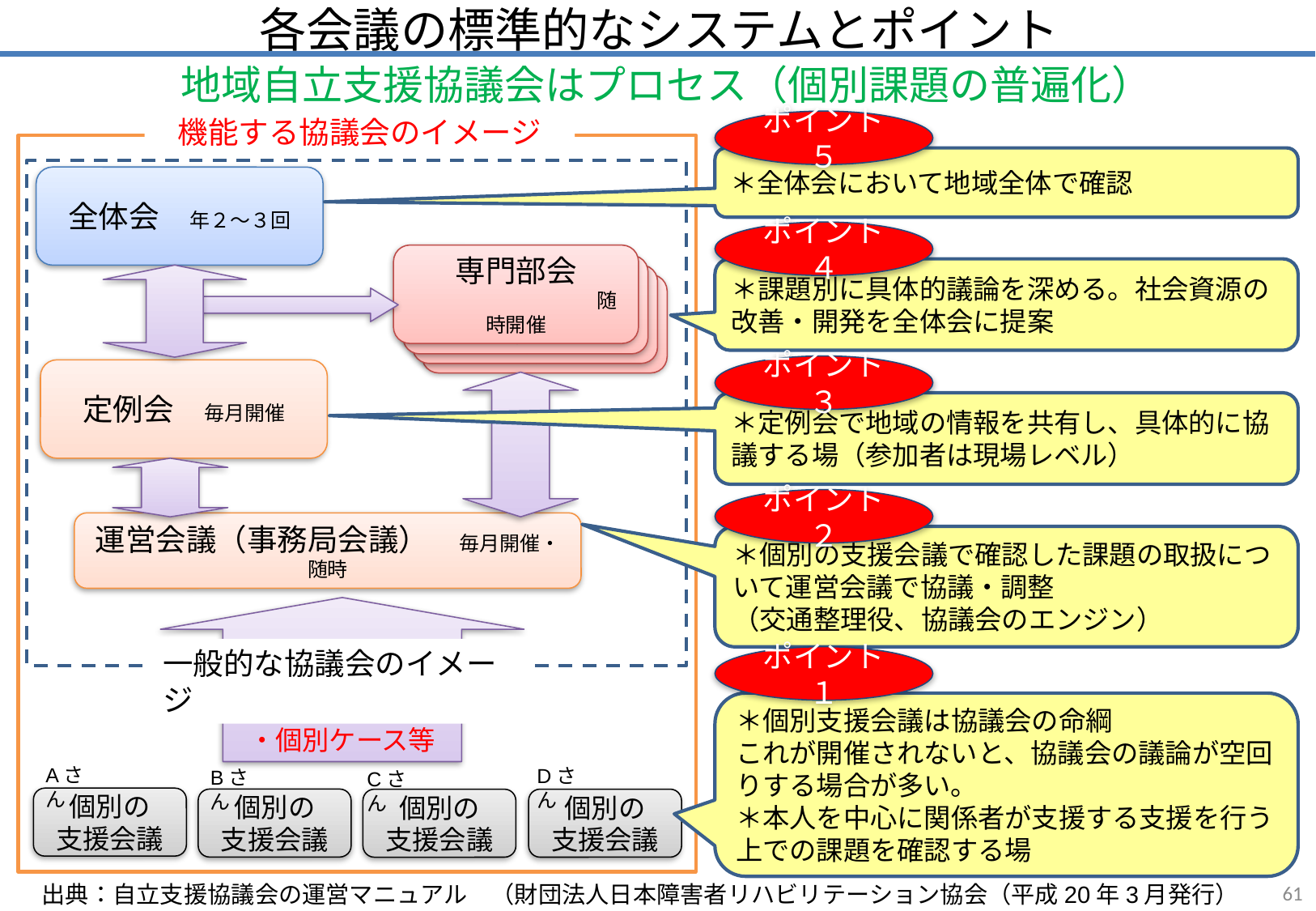

各会議の標準的なシステムとポイント
地域自立支援協議会はプロセス（個別課題の普遍化）
機能する協議会のイメージ
ポイント５

＊全体会において地域全体で確認

全体会　年２～３回
ポイント４
専門部会
　　　　　　　　　随時開催
専門部会
　　　　　　　　　随時開催
専門部会
　　　　　　　　　随時開催
専門部会
　　　　　　　　　随時開催
＊課題別に具体的議論を深める。社会資源の改善・開発を全体会に提案

ポイント３
定例会　毎月開催

＊定例会で地域の情報を共有し、具体的に協議する場（参加者は現場レベル）

ポイント２
運営会議（事務局会議）　毎月開催・随時
＊個別の支援会議で確認した課題の取扱について運営会議で協議・調整
（交通整理役、協議会のエンジン）

ニーズ・課題
・個別ケース等
一般的な協議会のイメージ
ポイント１
＊個別支援会議は協議会の命綱
これが開催されないと、協議会の議論が空回りする場合が多い。
＊本人を中心に関係者が支援する支援を行う上での課題を確認する場
Aさん
Dさん
Bさん
Cさん
個別の
支援会議
個別の
支援会議
個別の
支援会議
個別の
支援会議
61
出典：自立支援協議会の運営マニュアル　（財団法人日本障害者リハビリテーション協会（平成20年3月発行）